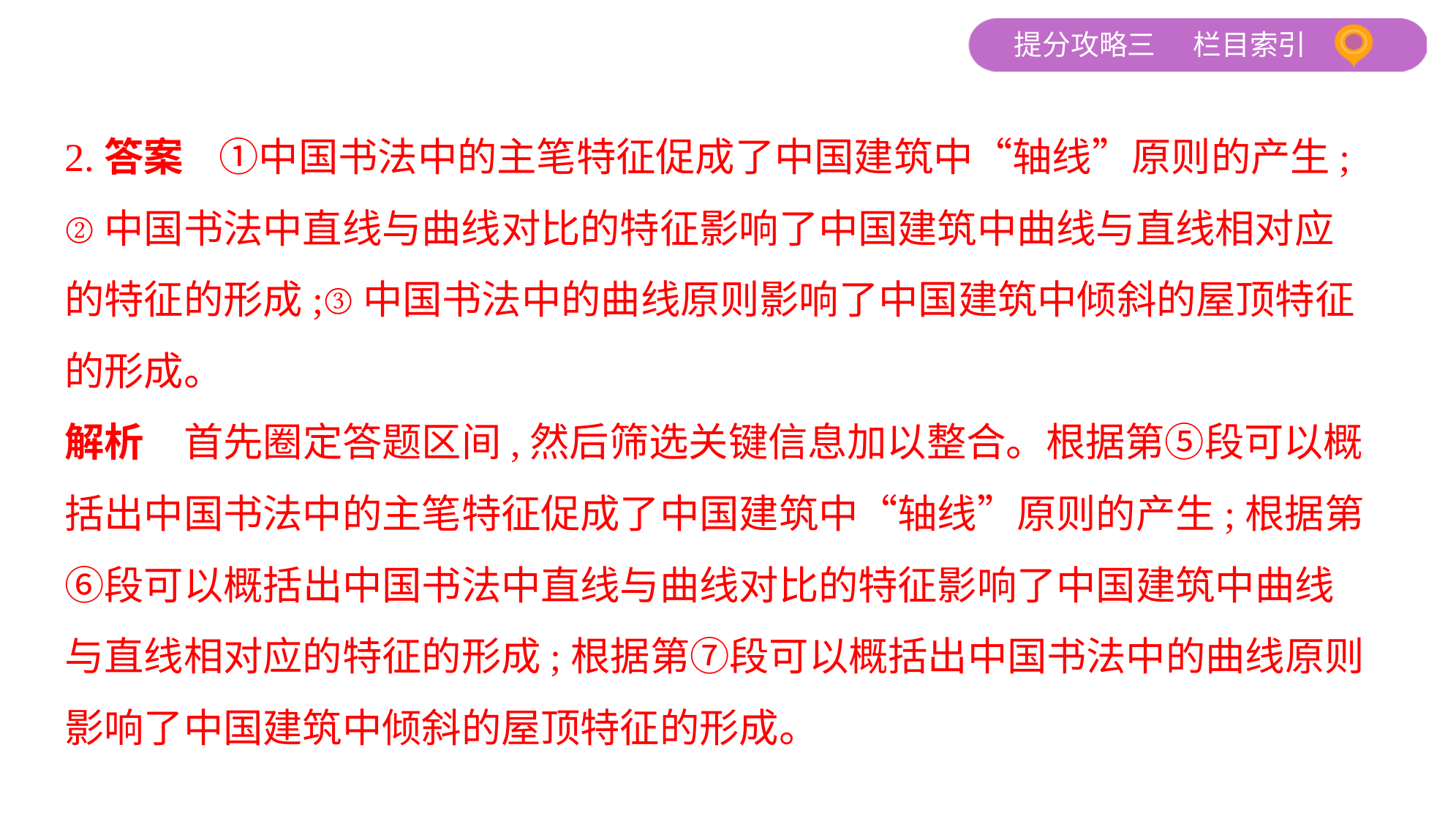

2.答案    ①中国书法中的主笔特征促成了中国建筑中“轴线”原则的产生;
②中国书法中直线与曲线对比的特征影响了中国建筑中曲线与直线相对应
的特征的形成;③中国书法中的曲线原则影响了中国建筑中倾斜的屋顶特征
的形成。
解析　首先圈定答题区间,然后筛选关键信息加以整合。根据第⑤段可以概
括出中国书法中的主笔特征促成了中国建筑中“轴线”原则的产生;根据第
⑥段可以概括出中国书法中直线与曲线对比的特征影响了中国建筑中曲线
与直线相对应的特征的形成;根据第⑦段可以概括出中国书法中的曲线原则
影响了中国建筑中倾斜的屋顶特征的形成。